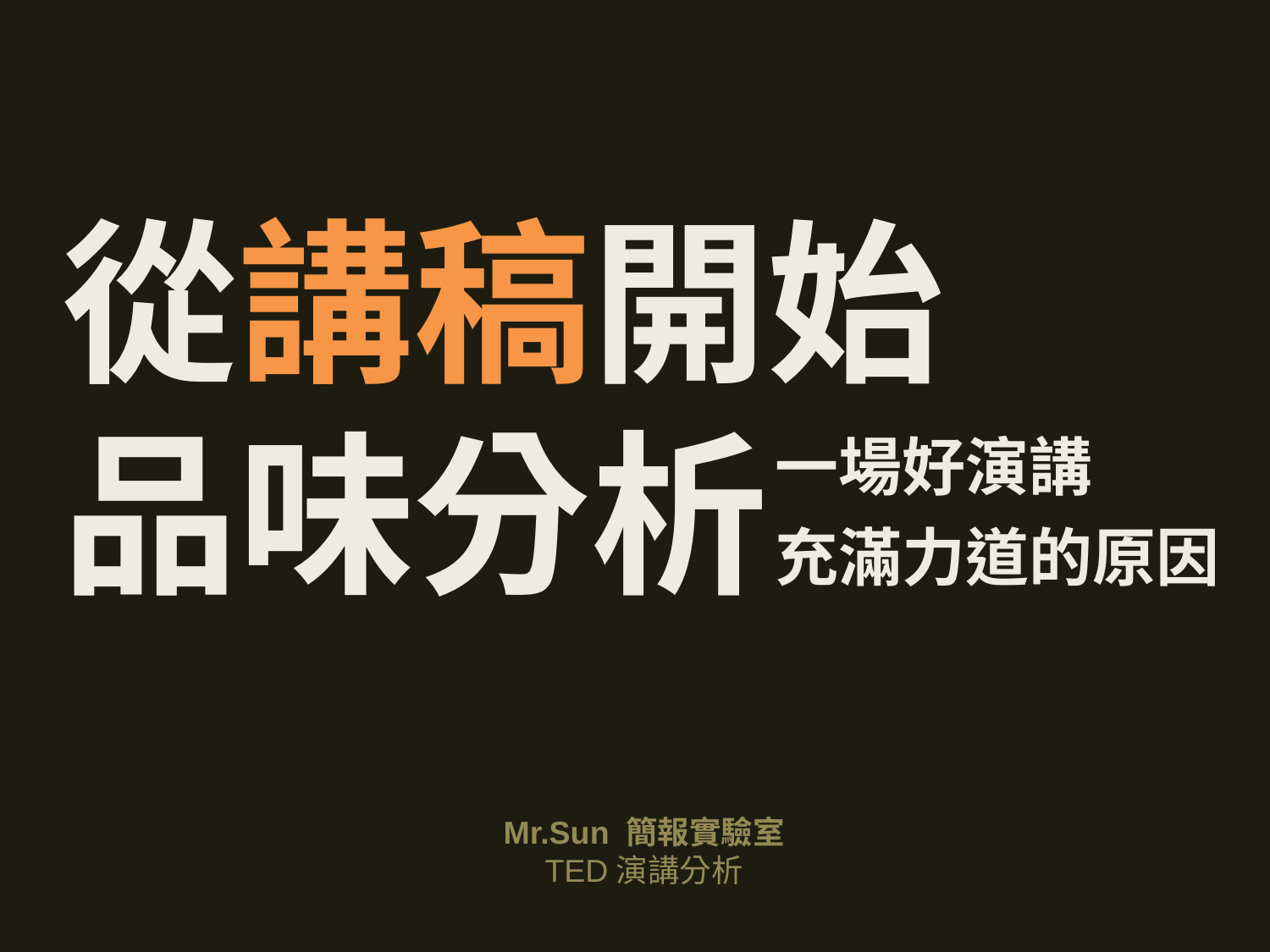

從講稿開始
品味分析
一場好演講
充滿力道的原因
Mr.Sun 簡報實驗室
TED演講分析